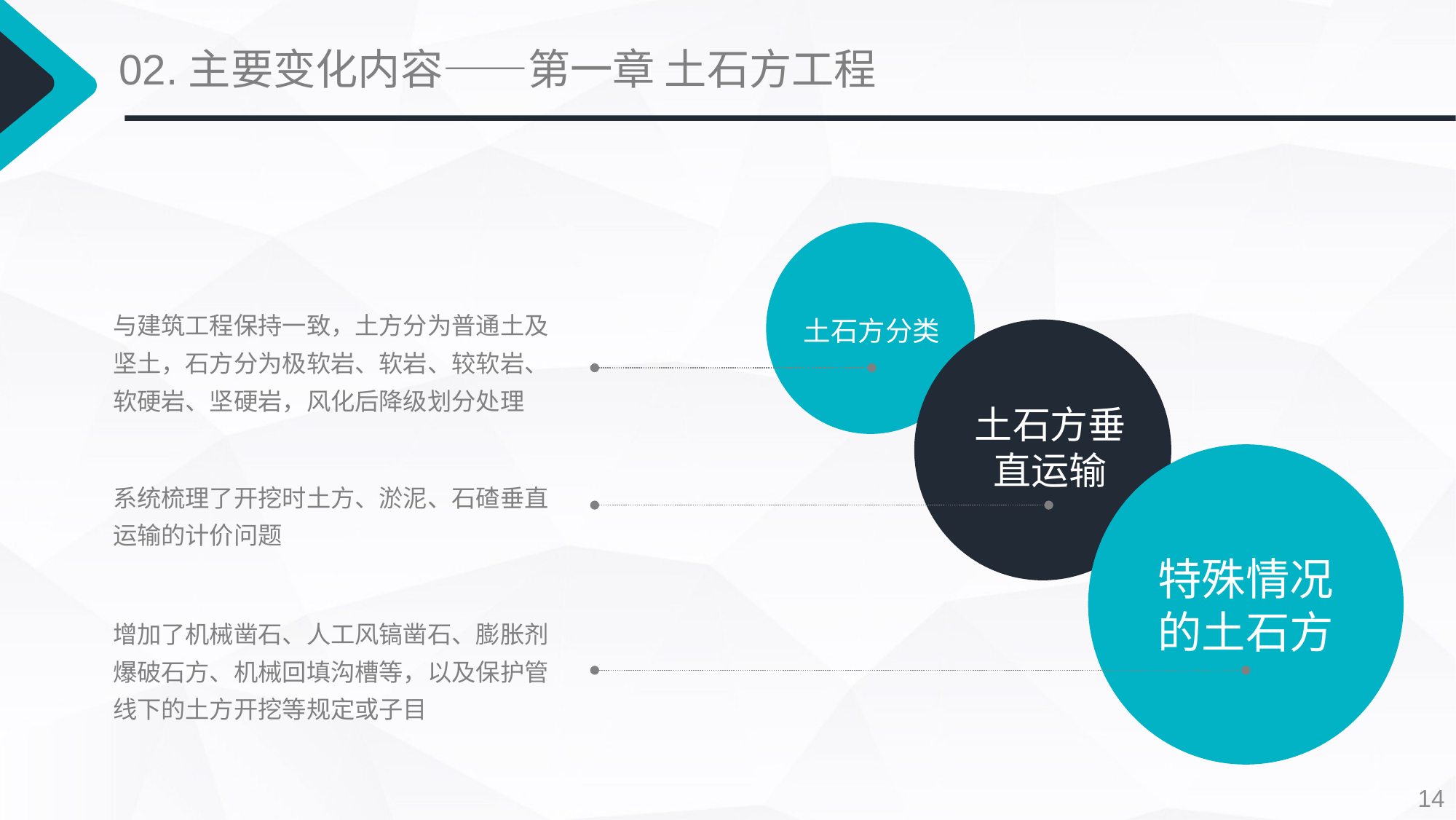

02.主要变化内容——第一章 土石方工程

与建筑工程保持一致，土方分为普通土及坚土，石方分为极软岩、软岩、较软岩、软硬岩、坚硬岩，风化后降级划分处理
土石方分类

土石方垂直运输

系统梳理了开挖时土方、淤泥、石碴垂直运输的计价问题
特殊情况的土石方
增加了机械凿石、人工风镐凿石、膨胀剂爆破石方、机械回填沟槽等，以及保护管线下的土方开挖等规定或子目
14